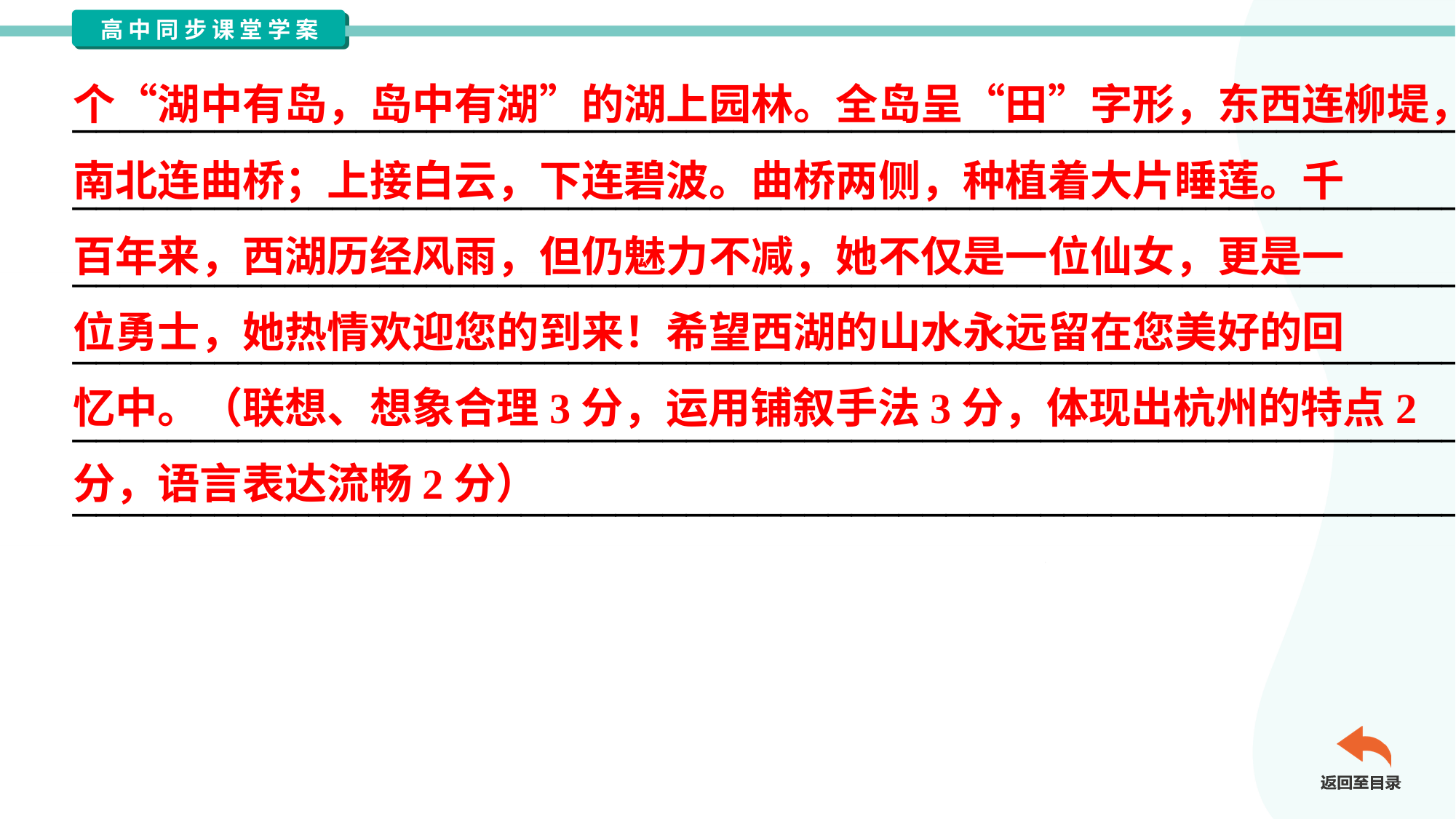

个“湖中有岛，岛中有湖”的湖上园林。全岛呈“田”字形，东西连柳堤，
南北连曲桥；上接白云，下连碧波。曲桥两侧，种植着大片睡莲。千
百年来，西湖历经风雨，但仍魅力不减，她不仅是一位仙女，更是一
位勇士，她热情欢迎您的到来！希望西湖的山水永远留在您美好的回
忆中。（联想、想象合理3分，运用铺叙手法3分，体现出杭州的特点2
分，语言表达流畅2分）
_____________________________________________________________
_____________________________________________________________
_____________________________________________________________
_____________________________________________________________
_____________________________________________________________
_____________________________________________________________